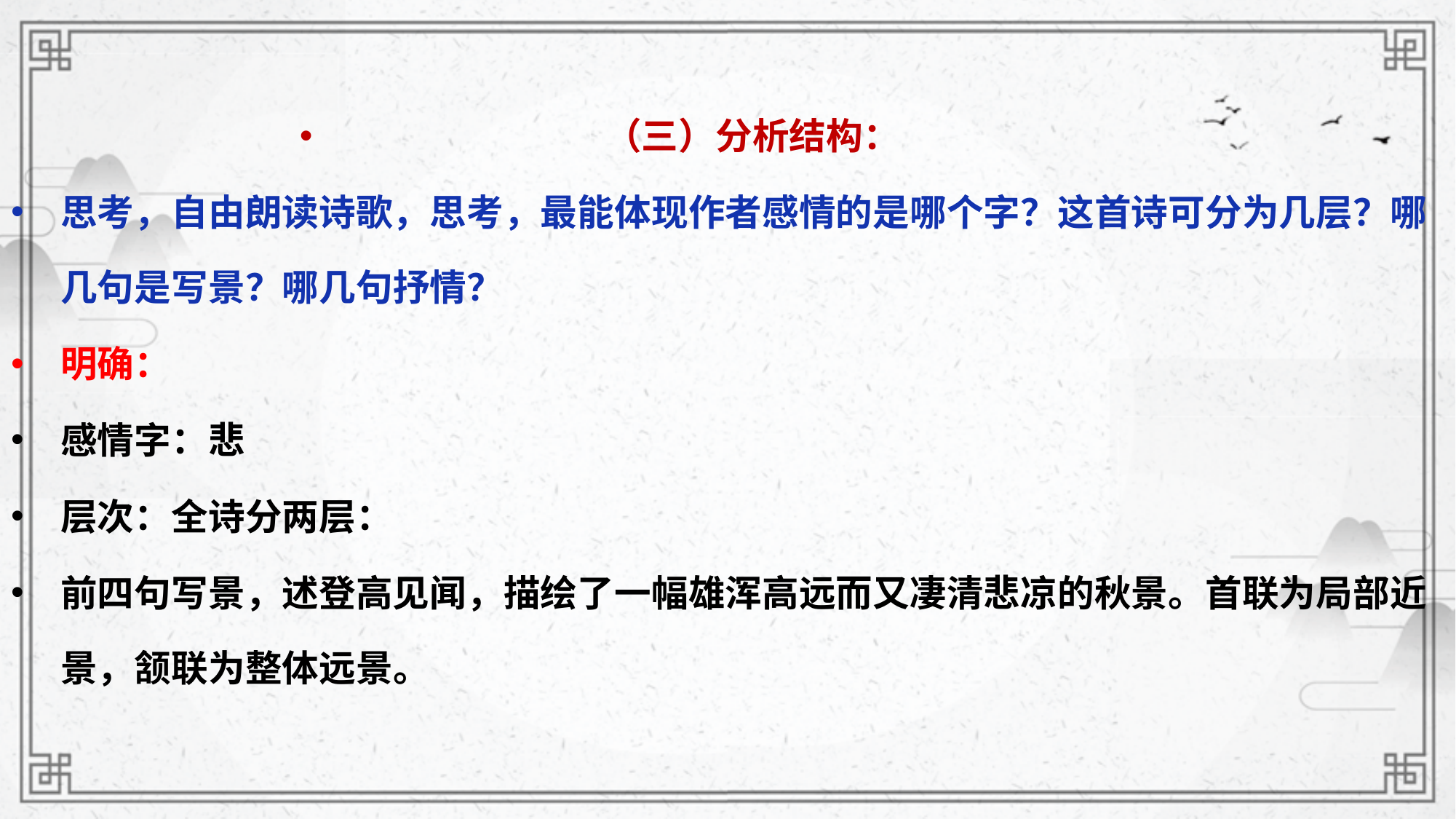

（三）分析结构：
思考，自由朗读诗歌，思考，最能体现作者感情的是哪个字？这首诗可分为几层？哪几句是写景？哪几句抒情？
明确：
感情字：悲
层次：全诗分两层：
前四句写景，述登高见闻，描绘了一幅雄浑高远而又凄清悲凉的秋景。首联为局部近景，颔联为整体远景。